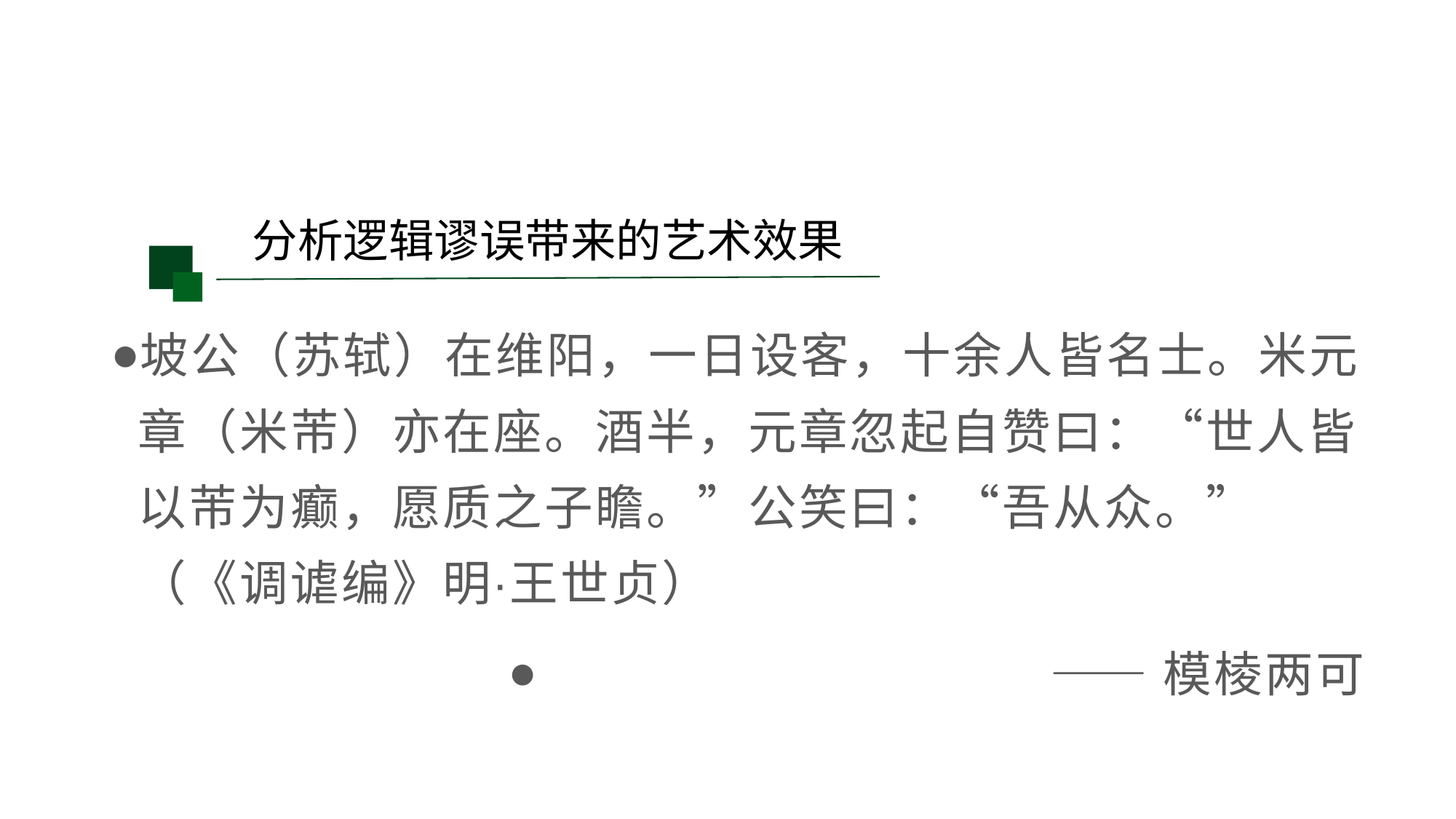

分析逻辑谬误带来的艺术效果

坡公（苏轼）在维阳，一日设客，十余人皆名士。米元章（米芾）亦在座。酒半，元章忽起自赞曰：“世人皆以芾为癫，愿质之子瞻。”公笑曰：“吾从众。”（《调谑编》明∙王世贞）
                                       ——模棱两可